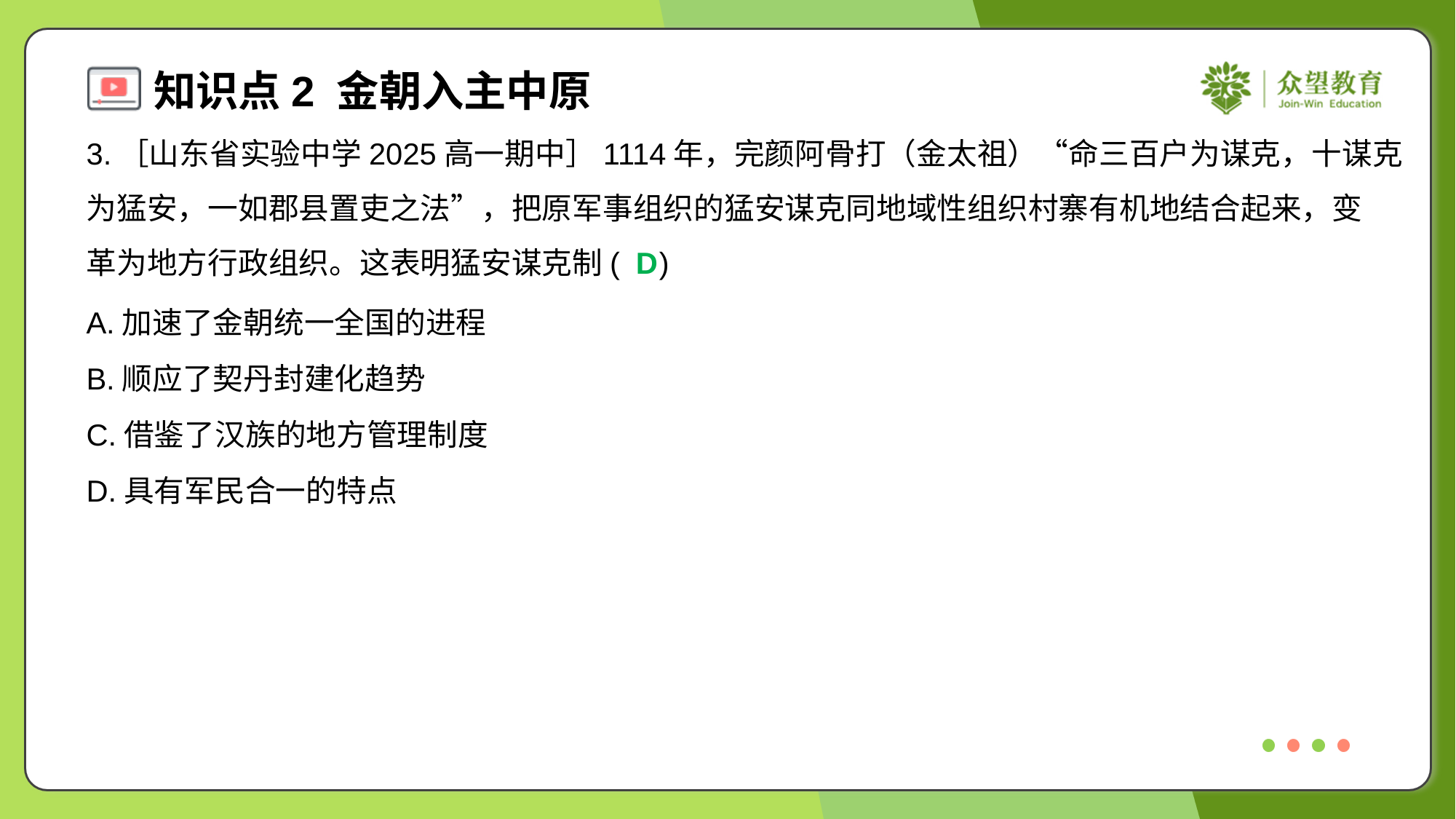

3.［山东省实验中学2025高一期中］1114年，完颜阿骨打（金太祖）“命三百户为谋克，十谋克
为猛安，一如郡县置吏之法”，把原军事组织的猛安谋克同地域性组织村寨有机地结合起来，变
革为地方行政组织。这表明猛安谋克制(     )
D
A.加速了金朝统一全国的进程
B.顺应了契丹封建化趋势
C.借鉴了汉族的地方管理制度
D.具有军民合一的特点